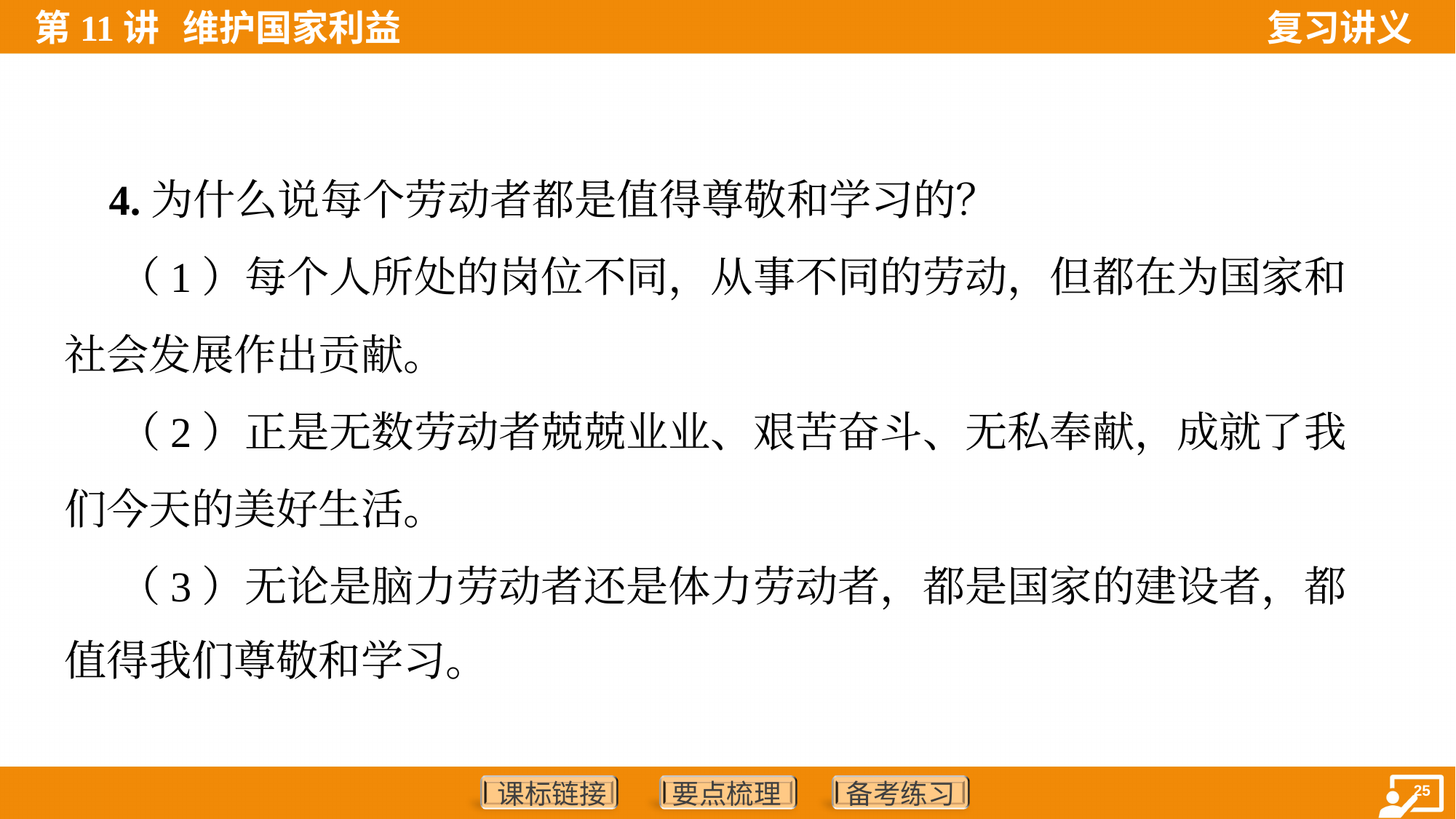

4.为什么说每个劳动者都是值得尊敬和学习的？
    （1）每个人所处的岗位不同，从事不同的劳动，但都在为国家和
社会发展作出贡献。
    （2）正是无数劳动者兢兢业业、艰苦奋斗、无私奉献，成就了我
们今天的美好生活。
    （3）无论是脑力劳动者还是体力劳动者，都是国家的建设者，都
值得我们尊敬和学习。